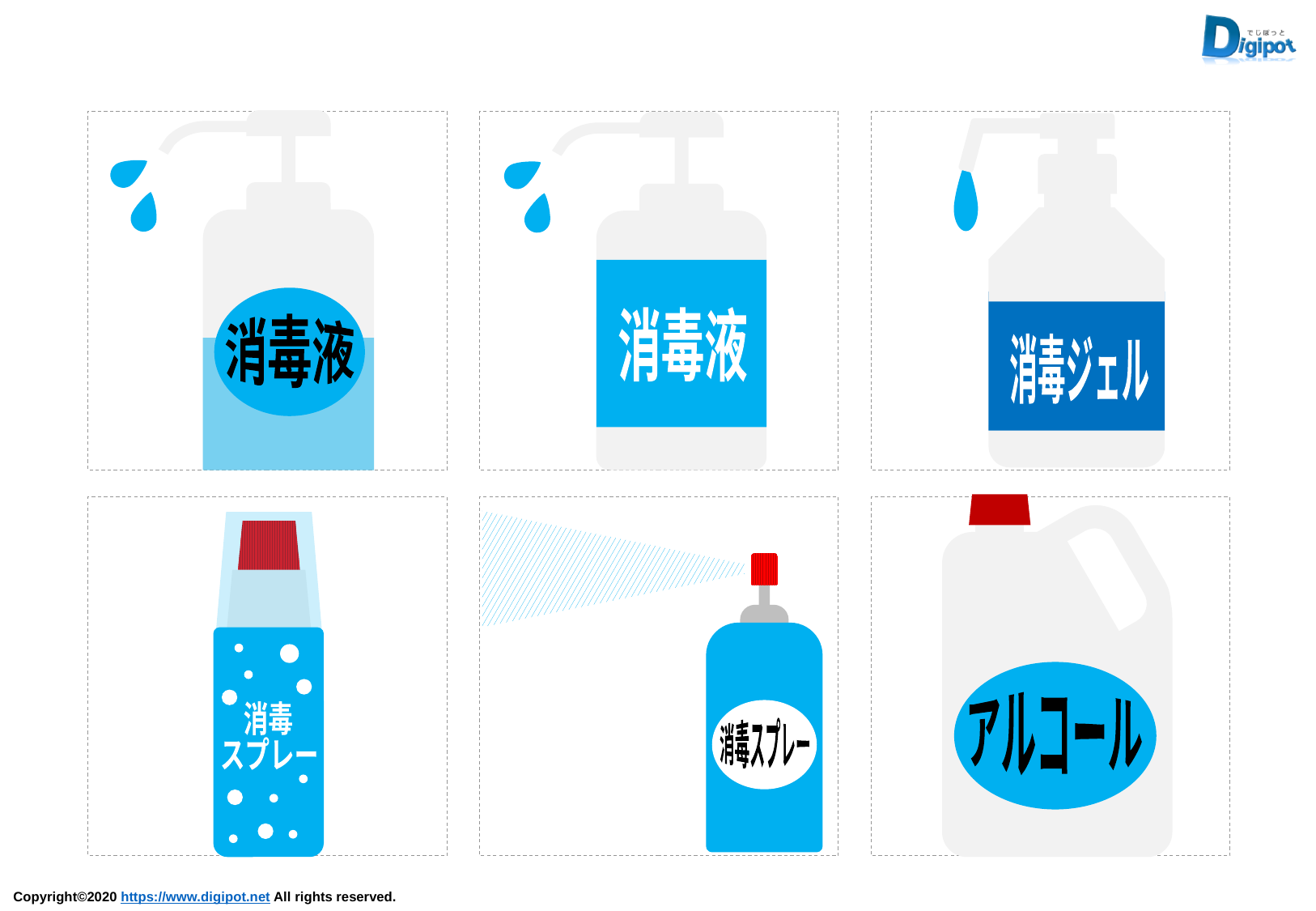

消毒液

消毒液

消毒ジェル

アルコール

消毒スプレー

消毒
スプレー